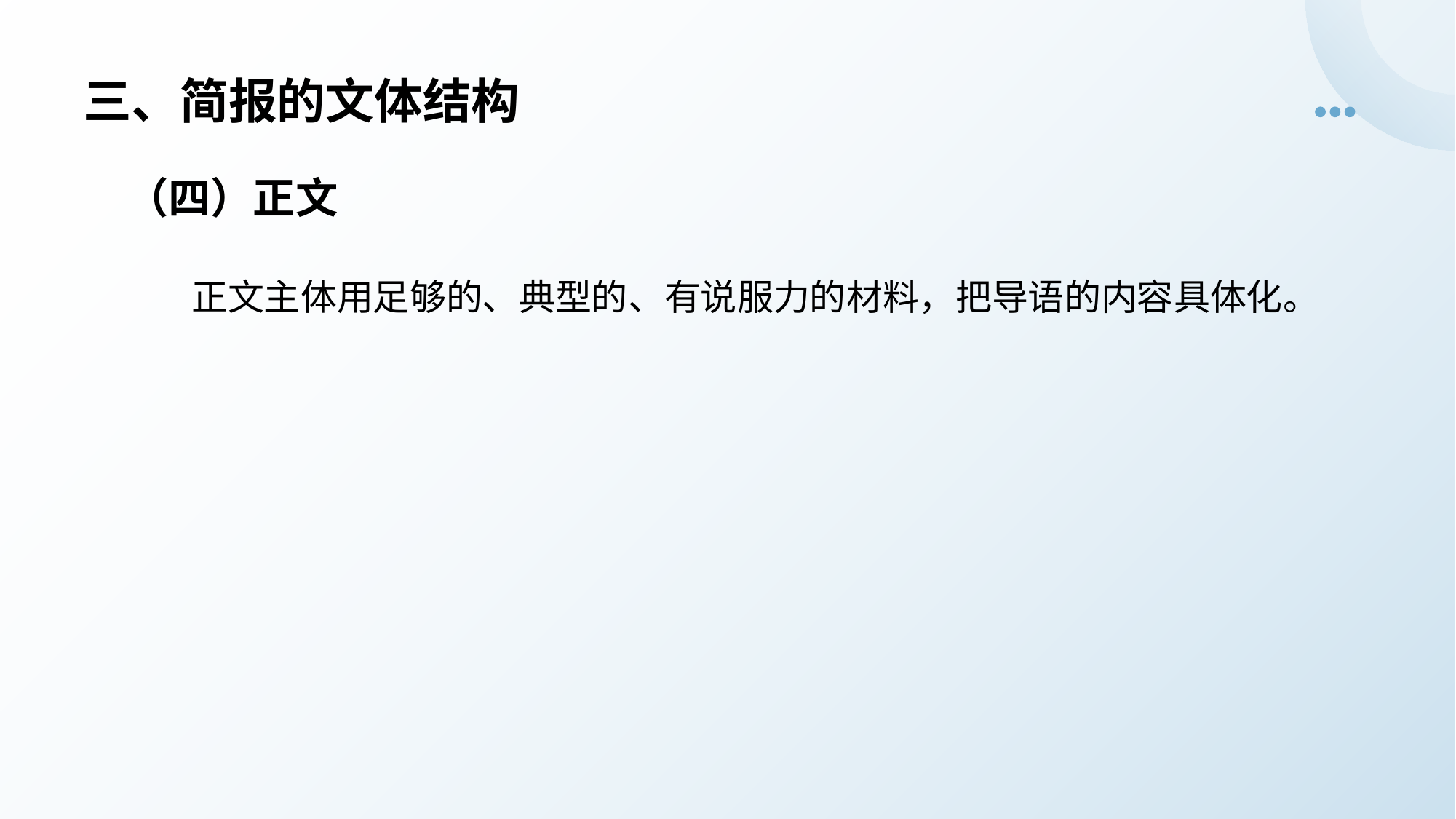

# 三、简报的文体结构
（四）正文
正文主体用足够的、典型的、有说服力的材料，把导语的内容具体化。